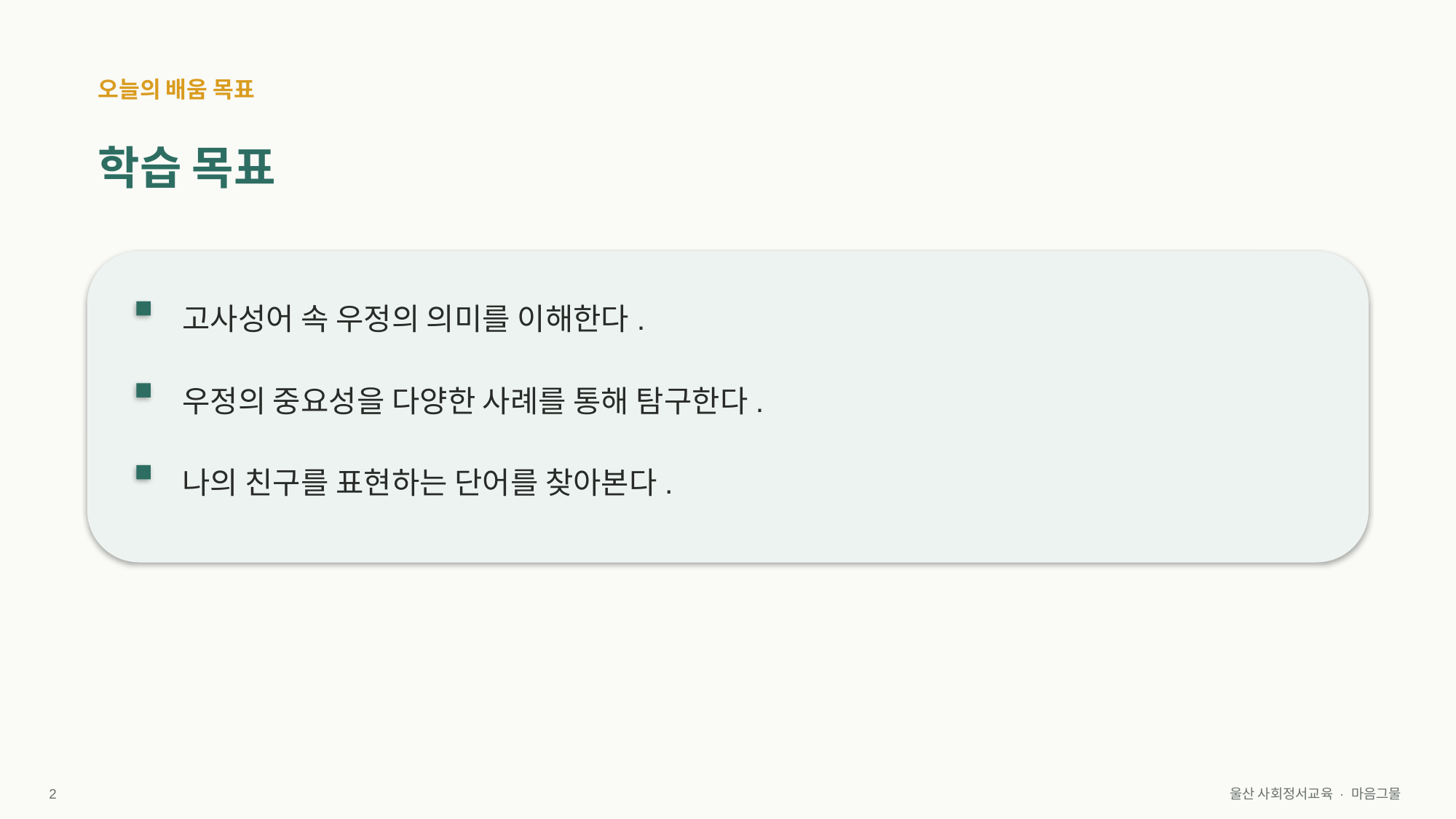

오늘의 배움 목표
학습 목표

고사성어 속 우정의 의미를 이해한다.

우정의 중요성을 다양한 사례를 통해 탐구한다.

나의 친구를 표현하는 단어를 찾아본다.

2
울산 사회정서교육 · 마음그물